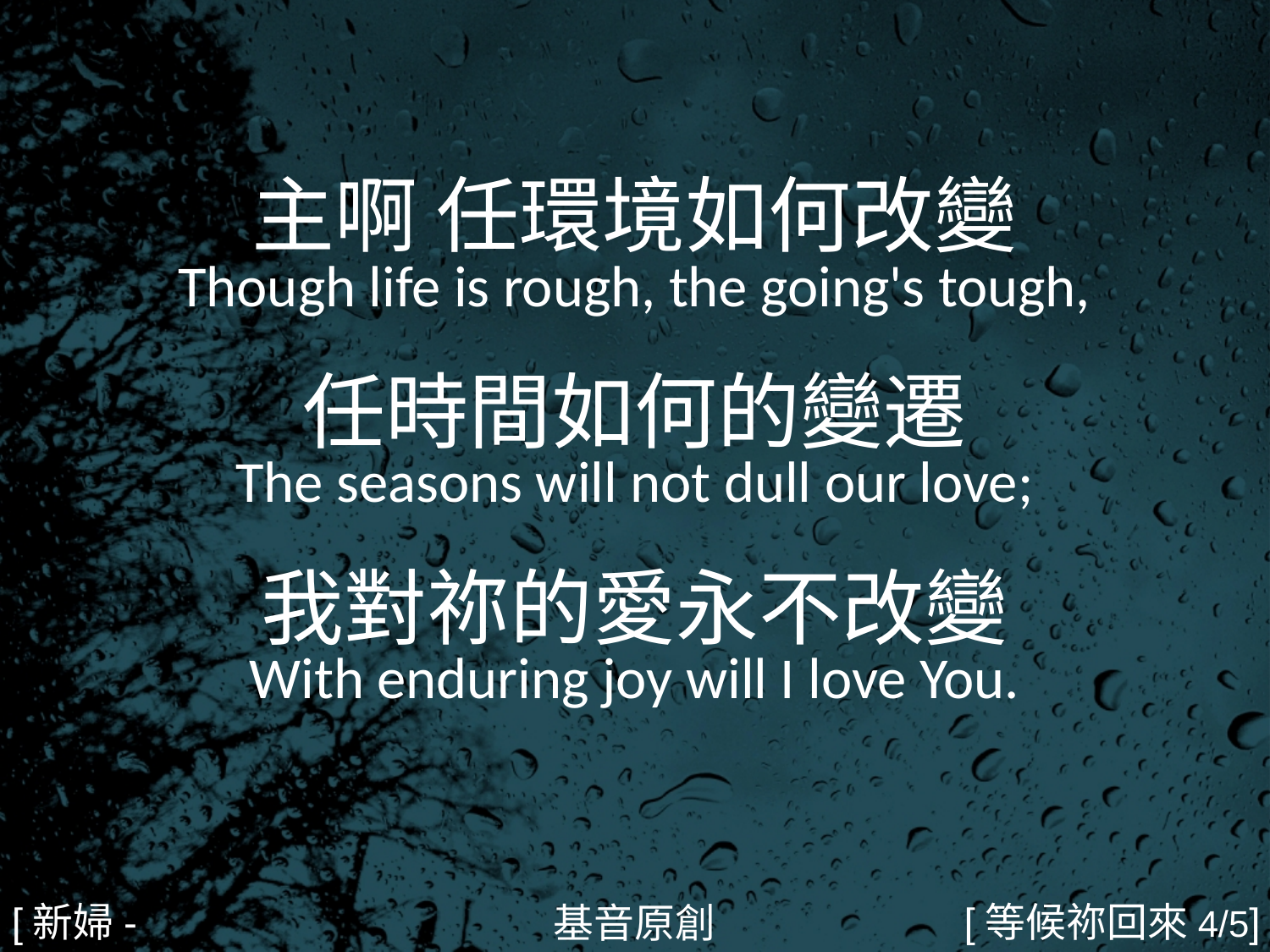

主啊 任環境如何改變
Though life is rough, the going's tough,

任時間如何的變遷
The seasons will not dull our love;

我對祢的愛永不改變
With enduring joy will I love You.

#

[新婦-2]
[等候祢回來4/5]
基音原創